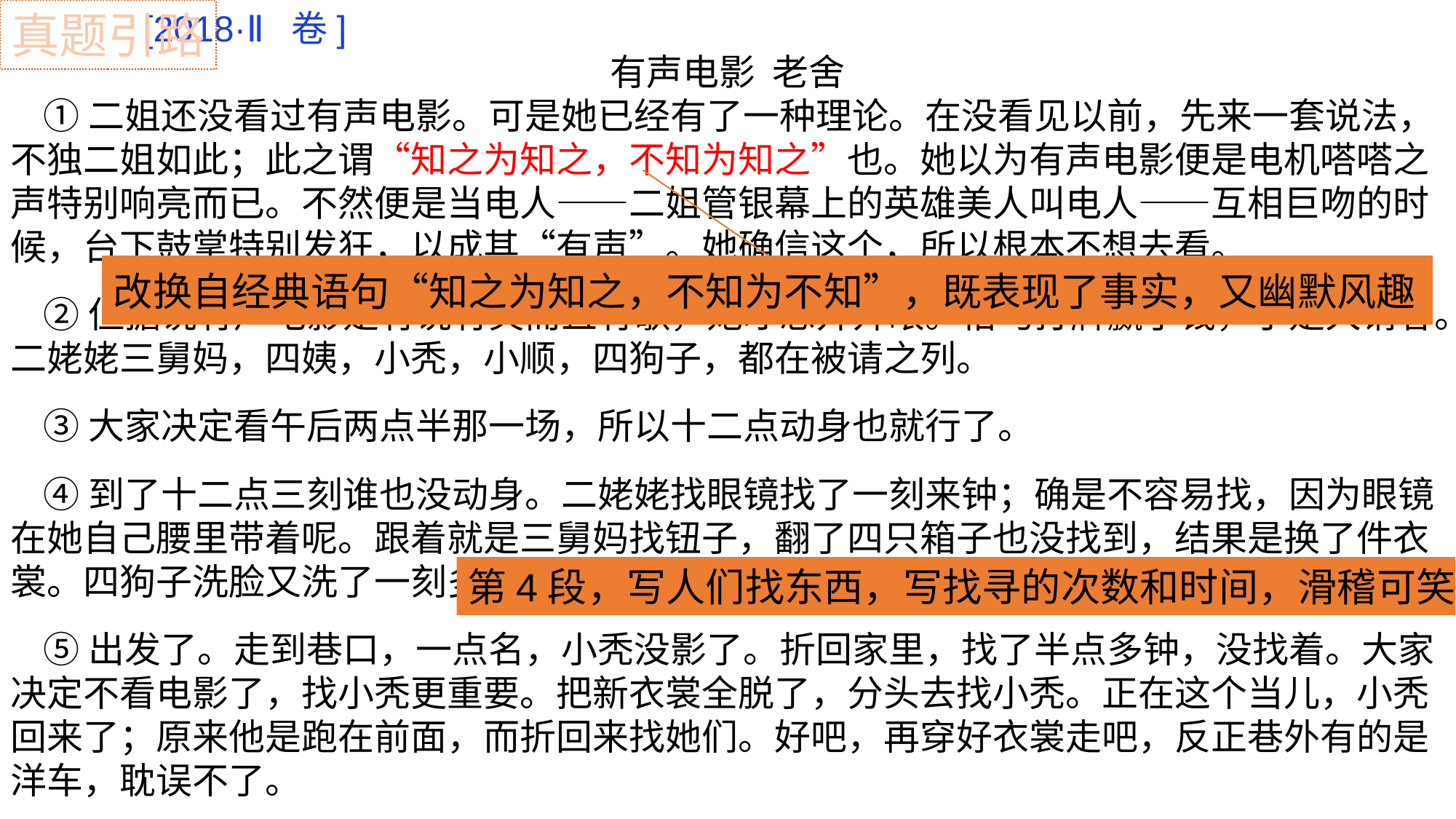

[2018·Ⅱ卷]
有声电影  老舍
    ①二姐还没看过有声电影。可是她已经有了一种理论。在没看见以前，先来一套说法，不独二姐如此；此之谓“知之为知之，不知为知之”也。她以为有声电影便是电机嗒嗒之声特别响亮而已。不然便是当电人——二姐管银幕上的英雄美人叫电人——互相巨吻的时候，台下鼓掌特别发狂，以成其“有声”。她确信这个，所以根本不想去看。
    ②但据说有声电影是有说有笑而且有歌，她才想开开眼。恰巧打牌赢了钱，于是大请客。二姥姥三舅妈，四姨，小秃，小顺，四狗子，都在被请之列。
    ③大家决定看午后两点半那一场，所以十二点动身也就行了。
    ④到了十二点三刻谁也没动身。二姥姥找眼镜找了一刻来钟；确是不容易找，因为眼镜在她自己腰里带着呢。跟着就是三舅妈找钮子，翻了四只箱子也没找到，结果是换了件衣裳。四狗子洗脸又洗了一刻多钟，总算顺当。
    ⑤出发了。走到巷口，一点名，小秃没影了。折回家里，找了半点多钟，没找着。大家决定不看电影了，找小秃更重要。把新衣裳全脱了，分头去找小秃。正在这个当儿，小秃回来了；原来他是跑在前面，而折回来找她们。好吧，再穿好衣裳走吧，反正巷外有的是洋车，耽误不了。
真题引路
改换自经典语句“知之为知之，不知为不知”，既表现了事实，又幽默风趣
第4段，写人们找东西，写找寻的次数和时间，滑稽可笑